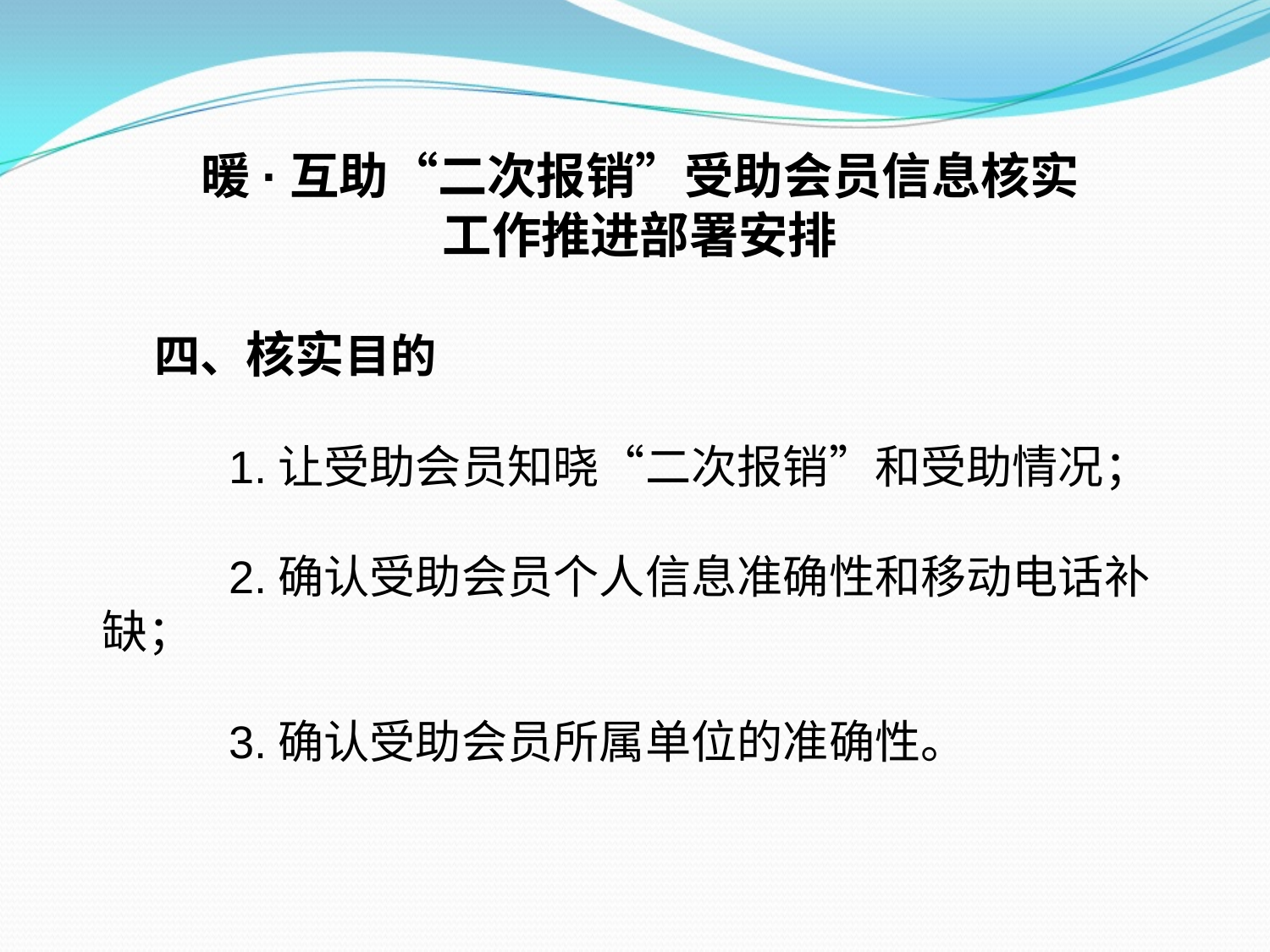

暖·互助“二次报销”受助会员信息核实
工作推进部署安排
    四、核实目的

	1.让受助会员知晓“二次报销”和受助情况；

	2.确认受助会员个人信息准确性和移动电话补缺；

	3.确认受助会员所属单位的准确性。